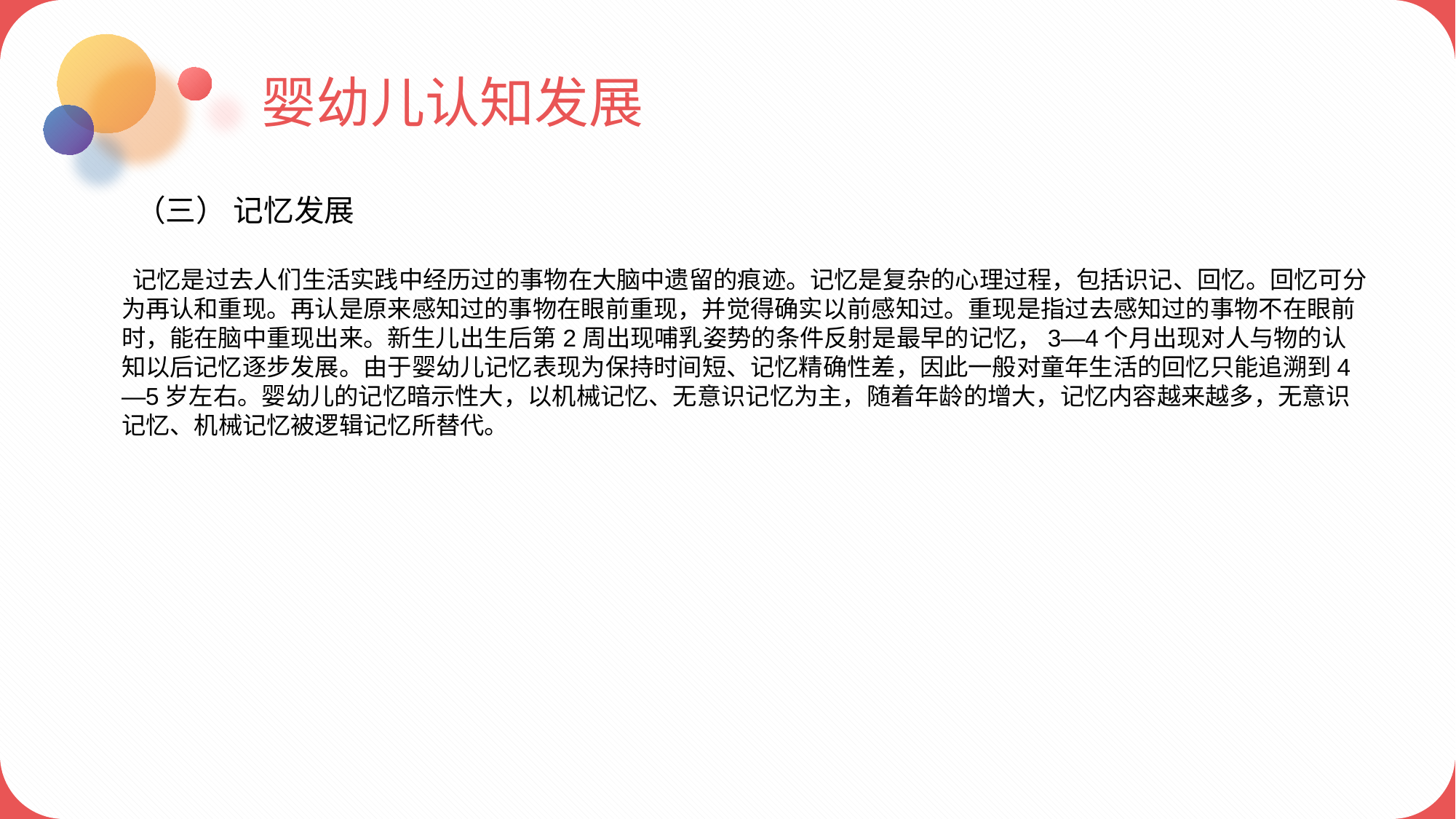

婴幼儿认知发展
 （三） 记忆发展

 记忆是过去人们生活实践中经历过的事物在大脑中遗留的痕迹。记忆是复杂的心理过程，包括识记、回忆。回忆可分为再认和重现。再认是原来感知过的事物在眼前重现，并觉得确实以前感知过。重现是指过去感知过的事物不在眼前时，能在脑中重现出来。新生儿出生后第2周出现哺乳姿势的条件反射是最早的记忆，3—4个月出现对人与物的认知以后记忆逐步发展。由于婴幼儿记忆表现为保持时间短、记忆精确性差，因此一般对童年生活的回忆只能追溯到4—5岁左右。婴幼儿的记忆暗示性大，以机械记忆、无意识记忆为主，随着年龄的增大，记忆内容越来越多，无意识记忆、机械记忆被逻辑记忆所替代。